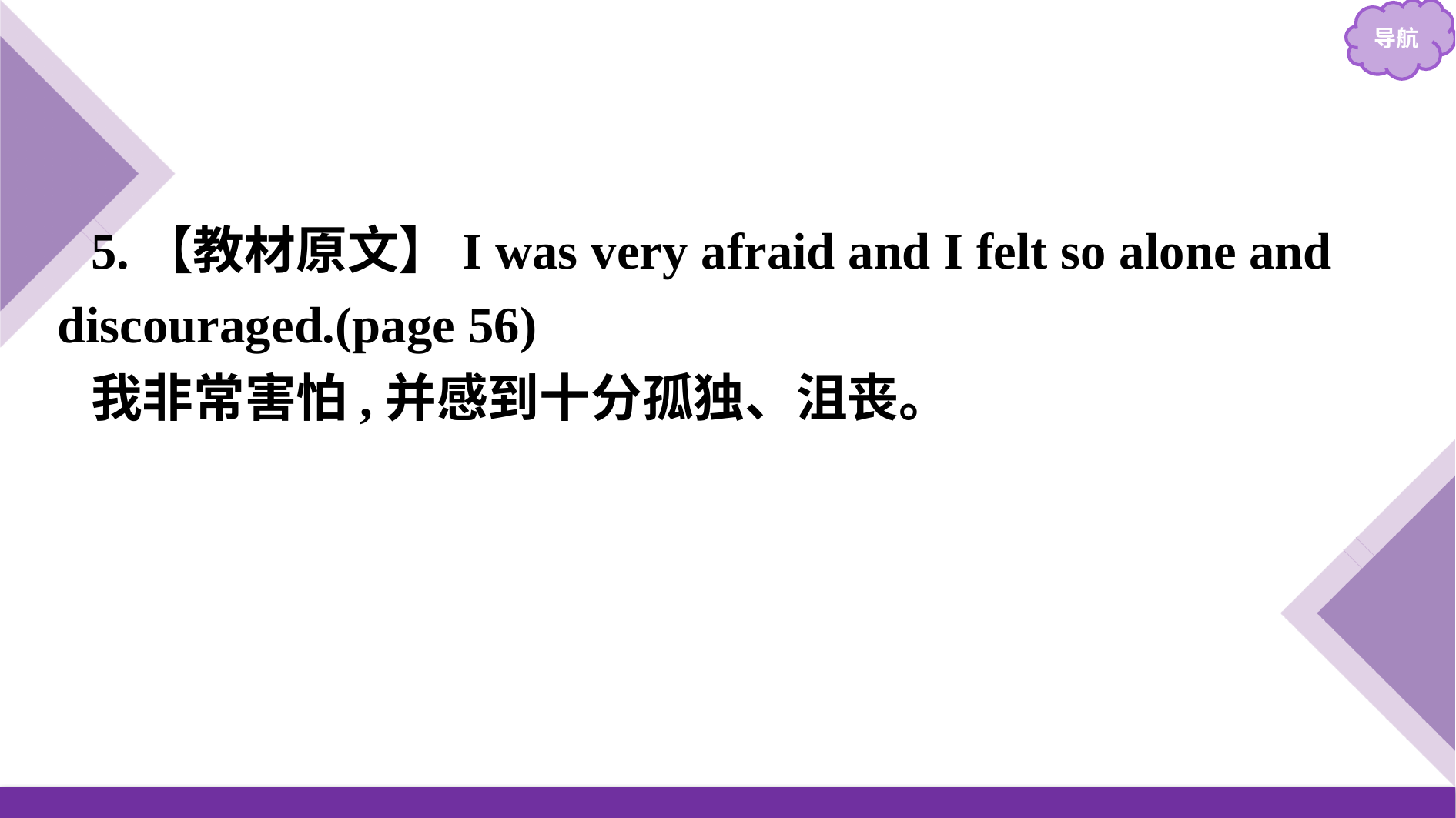

5.【教材原文】I was very afraid and I felt so alone and discouraged.(page 56)
我非常害怕,并感到十分孤独、沮丧。